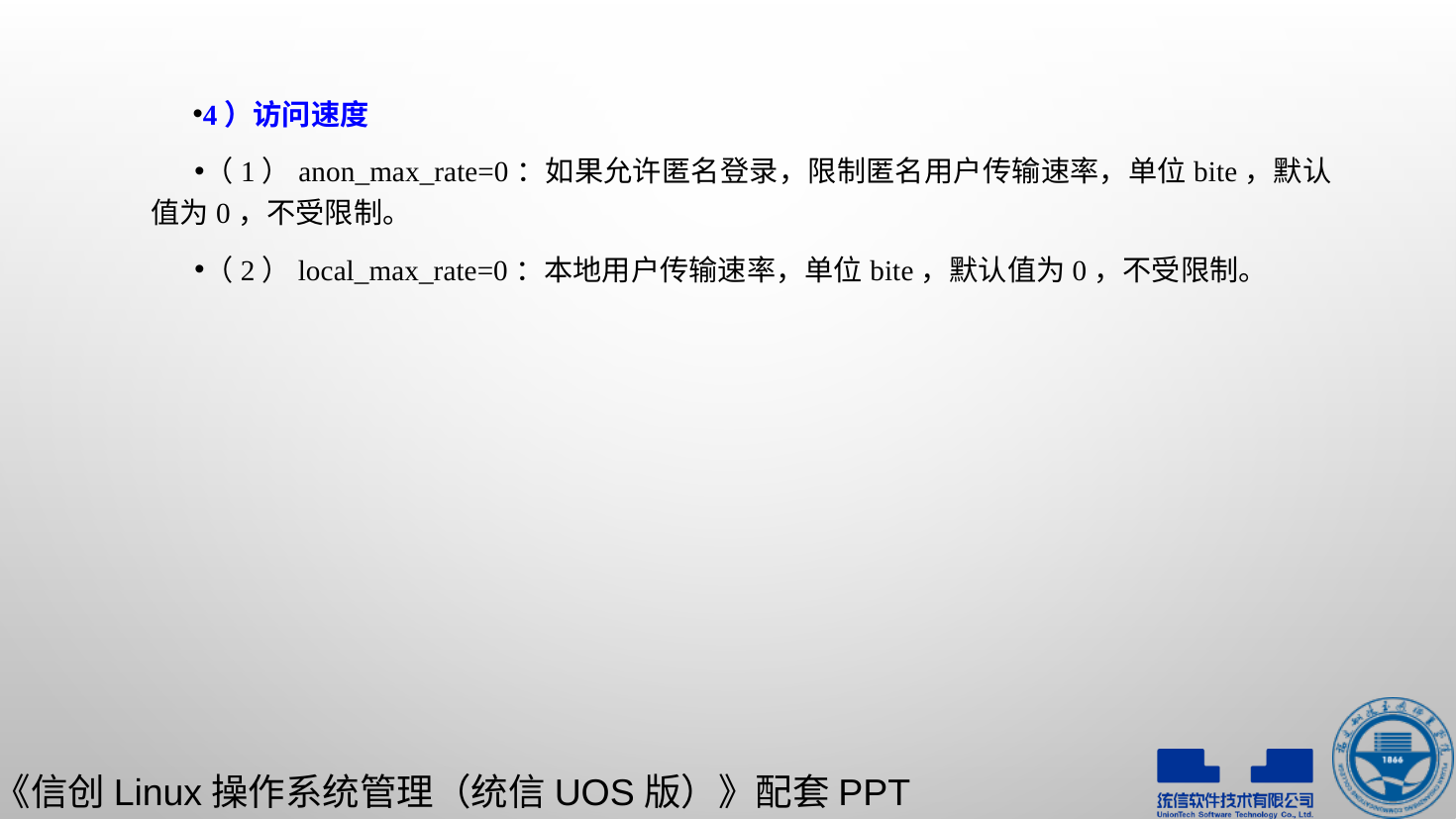

4）访问速度
（1）anon_max_rate=0：如果允许匿名登录，限制匿名用户传输速率，单位bite，默认值为0，不受限制。
（2）local_max_rate=0：本地用户传输速率，单位bite，默认值为0，不受限制。